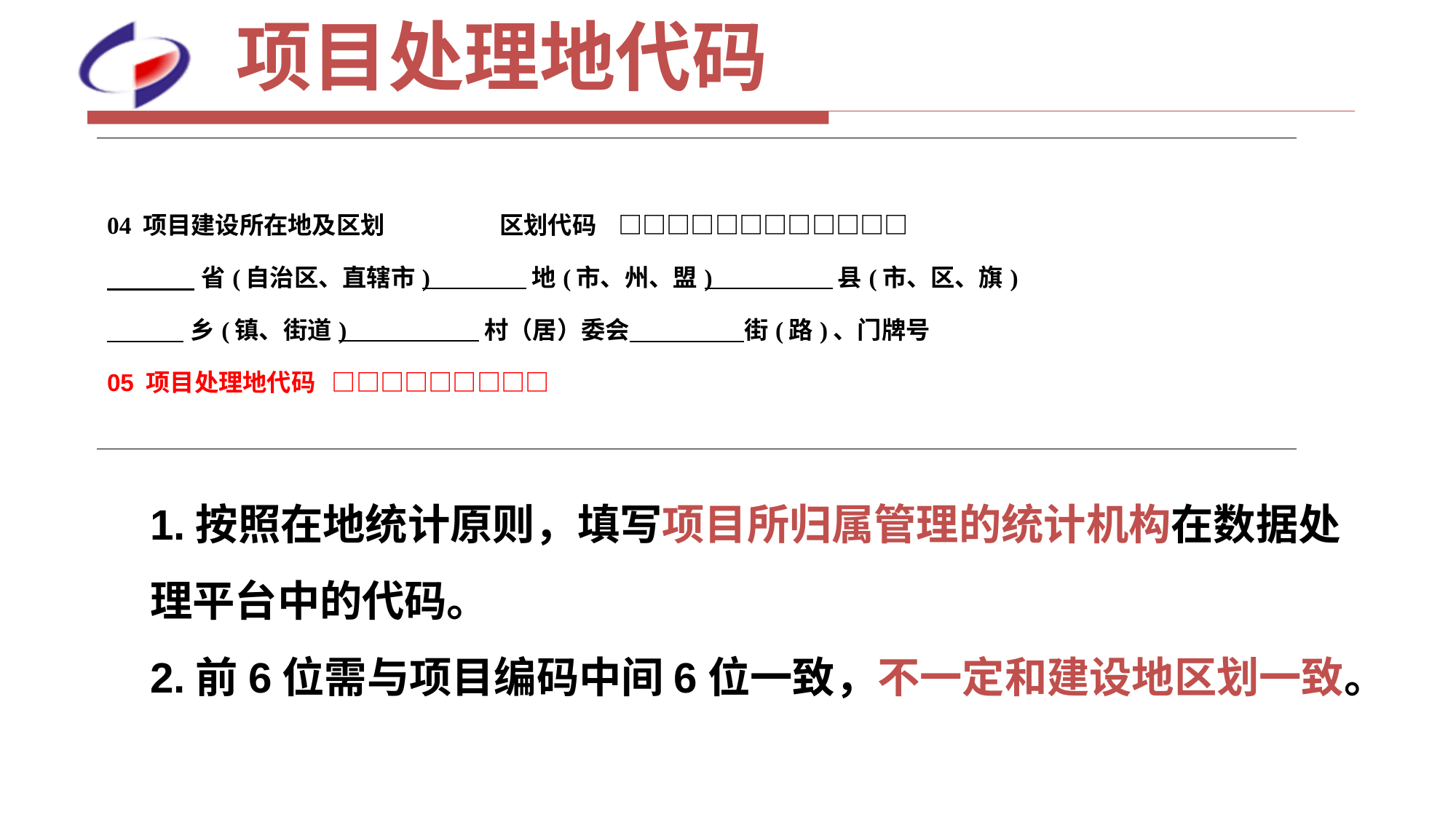

# 项目处理地代码
| 04 项目建设所在地及区划 区划代码 □□□□□□□□□□□□ 省(自治区、直辖市) 地(市、州、盟) 县(市、区、旗) 乡(镇、街道) 村（居）委会 街(路)、门牌号 05 项目处理地代码 □□□□□□□□□ |
| --- |
1.按照在地统计原则，填写项目所归属管理的统计机构在数据处理平台中的代码。
2.前6位需与项目编码中间6位一致，不一定和建设地区划一致。